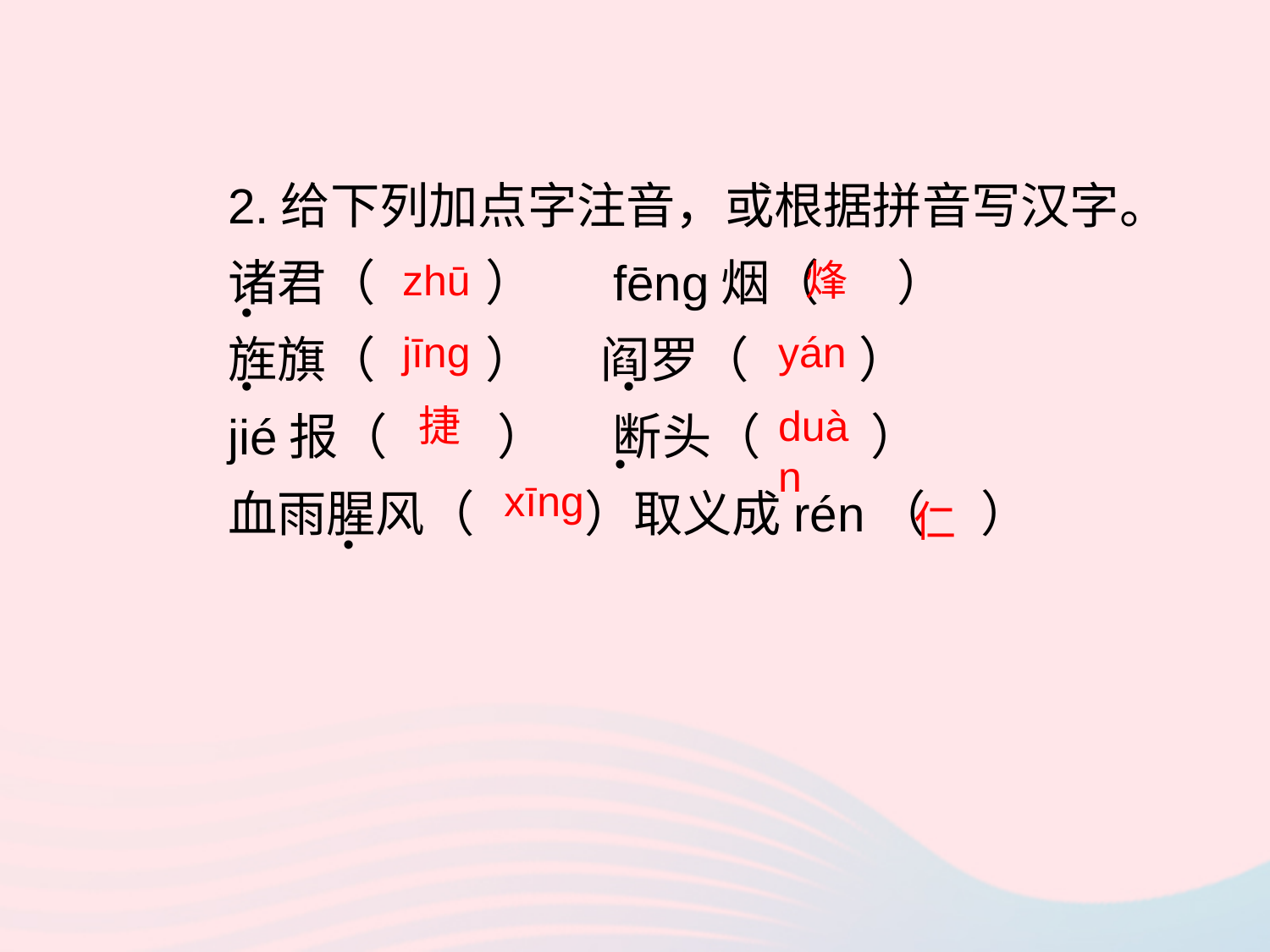

2.给下列加点字注音，或根据拼音写汉字。
诸君（          ）      fēnɡ烟（       ）
旌旗（          ）      阎罗（          ）
jié报（          ）      断头（          ）
血雨腥风（          ）取义成rén（     ）
zhū
烽
•
jīnɡ
yán
•
•
捷
duàn
•
xīnɡ
仁
•